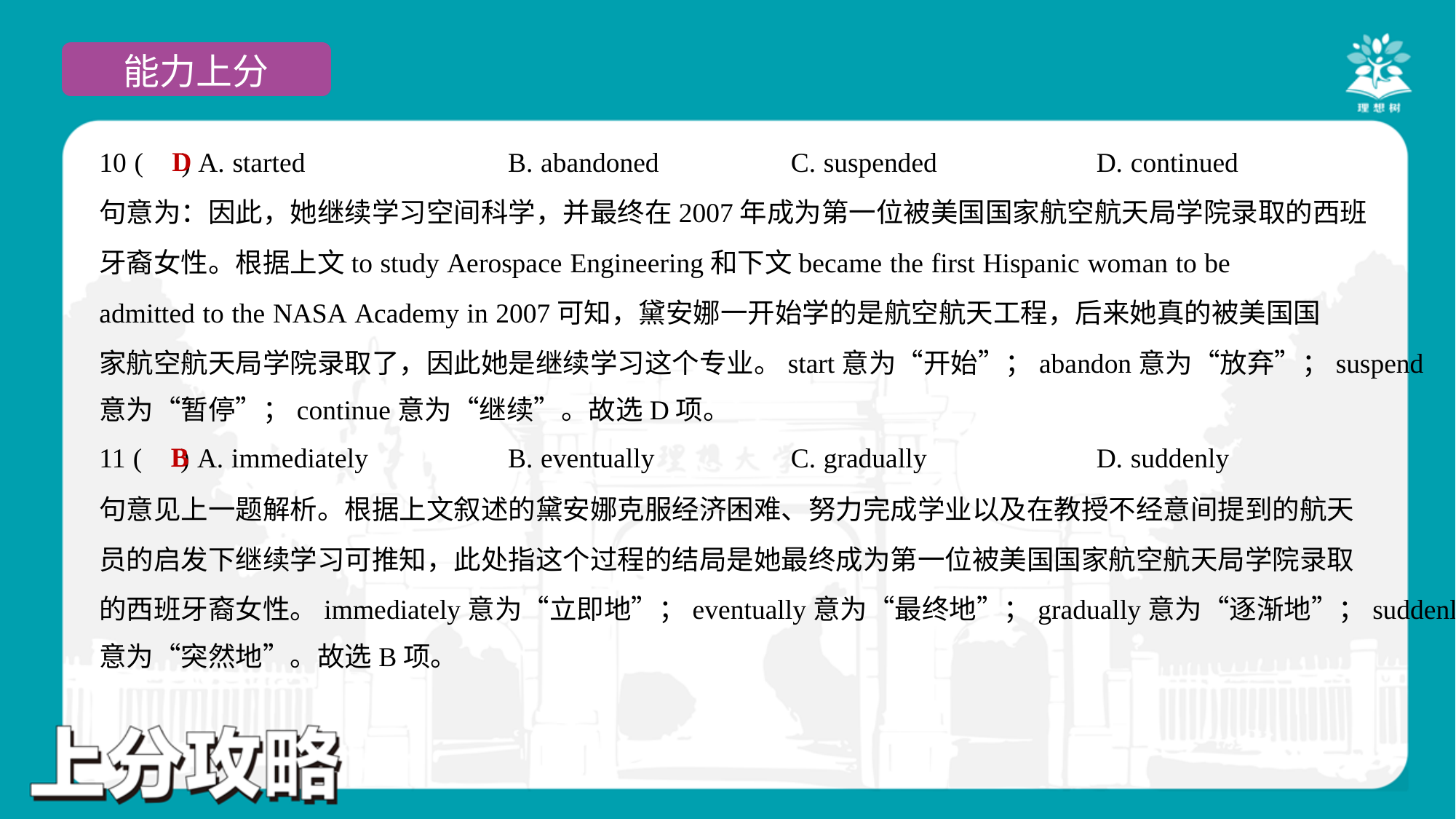

D
10 (     ) A. started	B. abandoned	C. suspended	D. continued
句意为：因此，她继续学习空间科学，并最终在2007年成为第一位被美国国家航空航天局学院录取的西班
牙裔女性。根据上文to study Aerospace Engineering和下文became the first Hispanic woman to be
admitted to the NASA Academy in 2007可知，黛安娜一开始学的是航空航天工程，后来她真的被美国国
家航空航天局学院录取了，因此她是继续学习这个专业。start意为“开始”；abandon意为“放弃”；suspend
意为“暂停”；continue意为“继续”。故选D项。
B
11 (     ) A. immediately	B. eventually	C. gradually	D. suddenly
句意见上一题解析。根据上文叙述的黛安娜克服经济困难、努力完成学业以及在教授不经意间提到的航天
员的启发下继续学习可推知，此处指这个过程的结局是她最终成为第一位被美国国家航空航天局学院录取
的西班牙裔女性。immediately意为“立即地”；eventually意为“最终地”；gradually意为“逐渐地”；suddenly
意为“突然地”。故选B项。